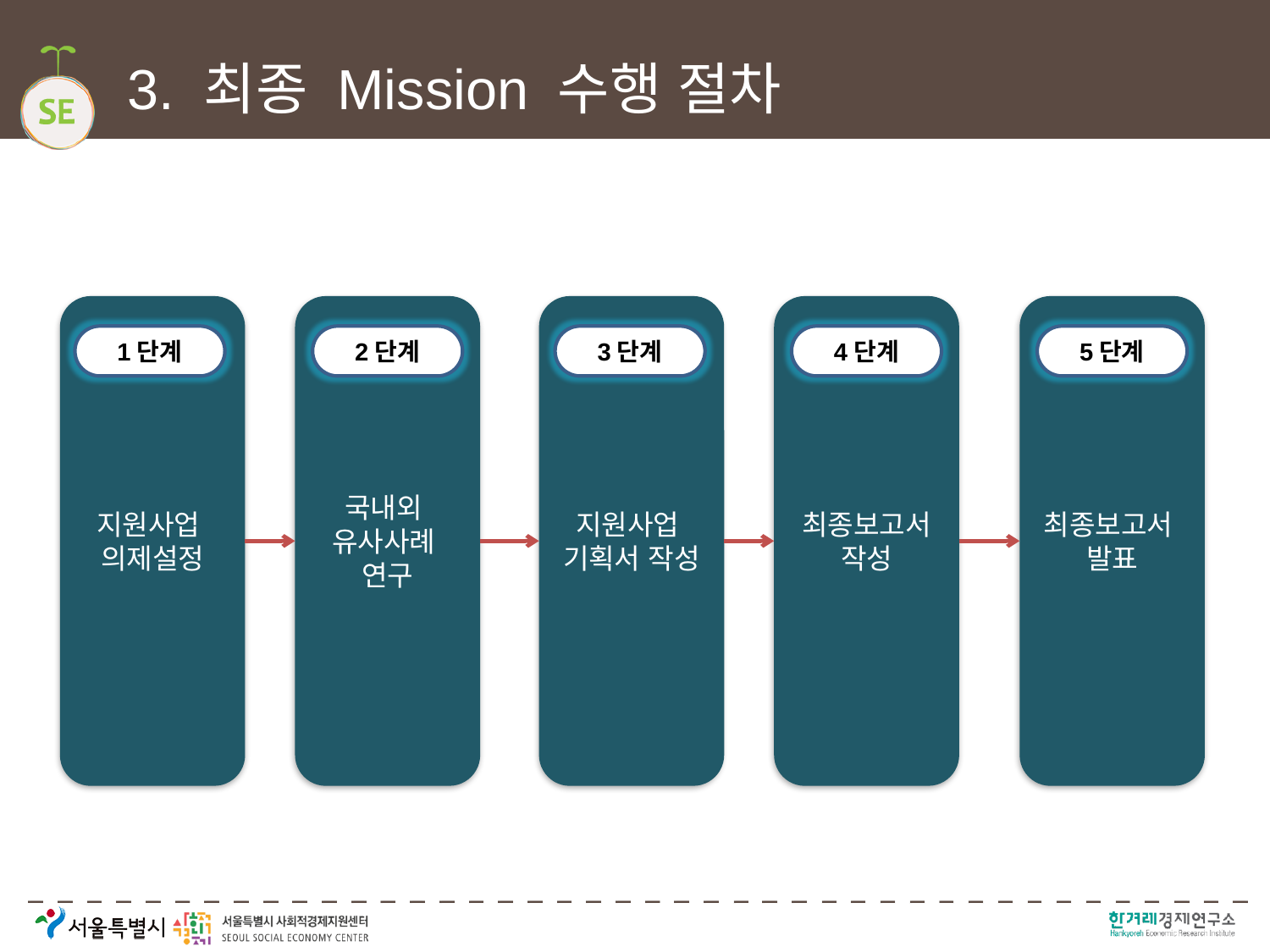

# 3. 최종 Mission 수행 절차
지원사업
의제설정
국내외
유사사례
연구
지원사업
기획서 작성
최종보고서 작성
최종보고서
발표
1단계
2단계
3단계
4단계
5단계